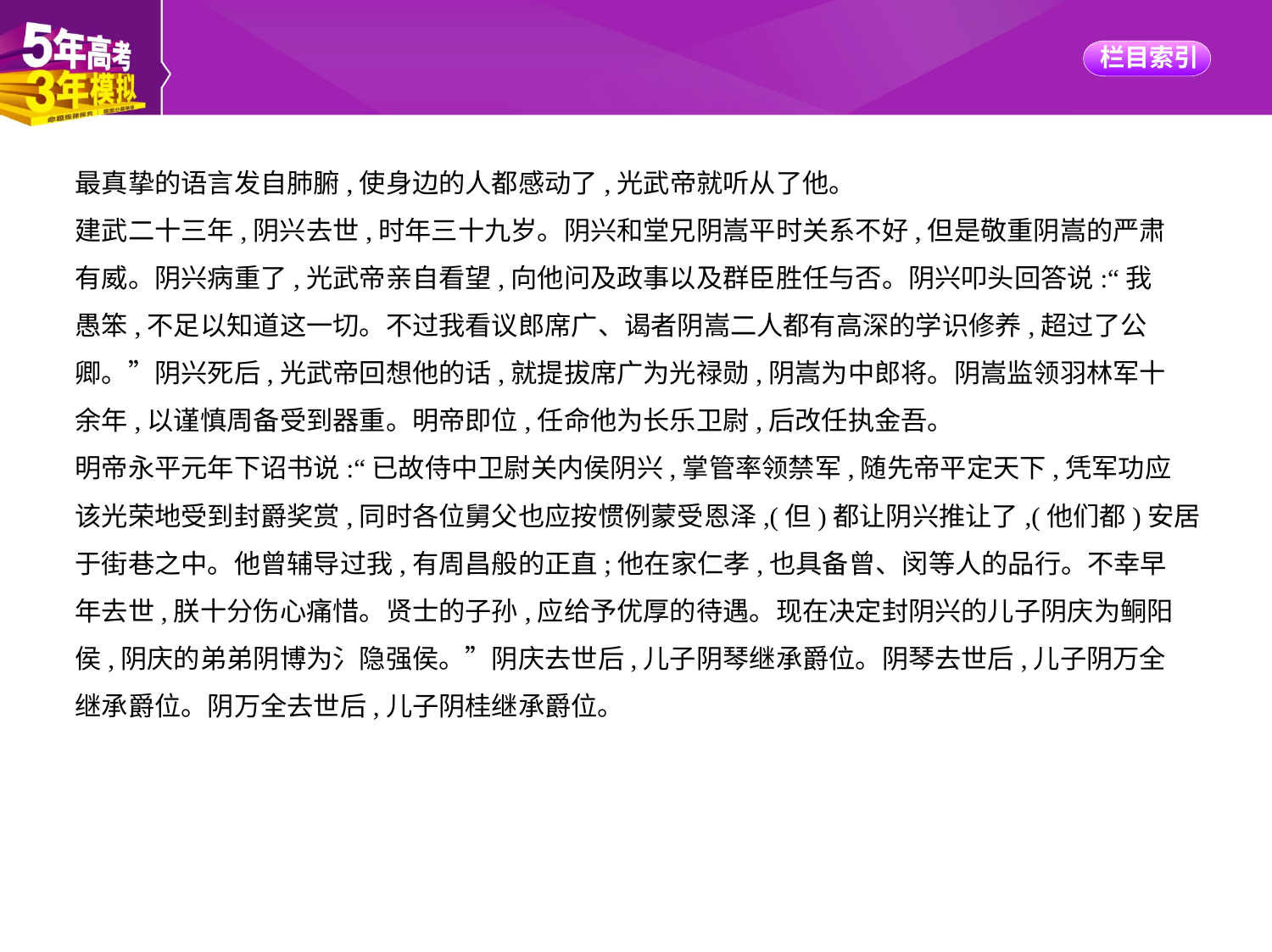

最真挚的语言发自肺腑,使身边的人都感动了,光武帝就听从了他。
建武二十三年,阴兴去世,时年三十九岁。阴兴和堂兄阴嵩平时关系不好,但是敬重阴嵩的严肃
有威。阴兴病重了,光武帝亲自看望,向他问及政事以及群臣胜任与否。阴兴叩头回答说:“我
愚笨,不足以知道这一切。不过我看议郎席广、谒者阴嵩二人都有高深的学识修养,超过了公
卿。”阴兴死后,光武帝回想他的话,就提拔席广为光禄勋,阴嵩为中郎将。阴嵩监领羽林军十
余年,以谨慎周备受到器重。明帝即位,任命他为长乐卫尉,后改任执金吾。
明帝永平元年下诏书说:“已故侍中卫尉关内侯阴兴,掌管率领禁军,随先帝平定天下,凭军功应
该光荣地受到封爵奖赏,同时各位舅父也应按惯例蒙受恩泽,(但)都让阴兴推让了,(他们都)安居
于街巷之中。他曾辅导过我,有周昌般的正直;他在家仁孝,也具备曾、闵等人的品行。不幸早
年去世,朕十分伤心痛惜。贤士的子孙,应给予优厚的待遇。现在决定封阴兴的儿子阴庆为鲖阳
侯,阴庆的弟弟阴博为氵隐强侯。”阴庆去世后,儿子阴琴继承爵位。阴琴去世后,儿子阴万全
继承爵位。阴万全去世后,儿子阴桂继承爵位。